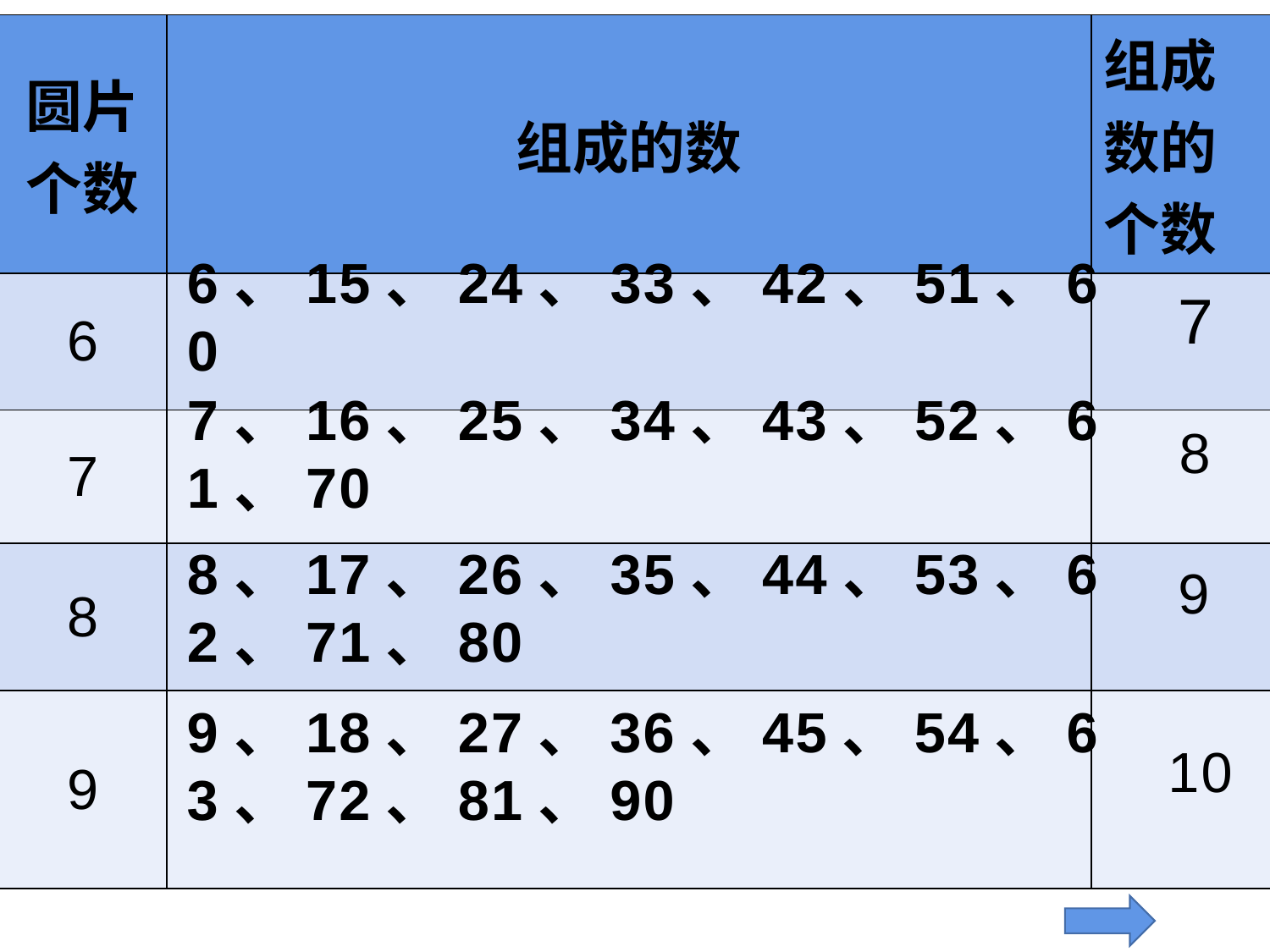

| 圆片个数 | 组成的数 | 组成数的个数 |
| --- | --- | --- |
| 6 |  |  |
| 7 |  |  |
| 8 |  |  |
| 9 |  |  |
6、15、24、33、42、51、60
7
7、16、25、34、43、52、61、70
8

8、17、26、35、44、53、62、71、80
9
9、18、27、36、45、54、63、72、81、90
10